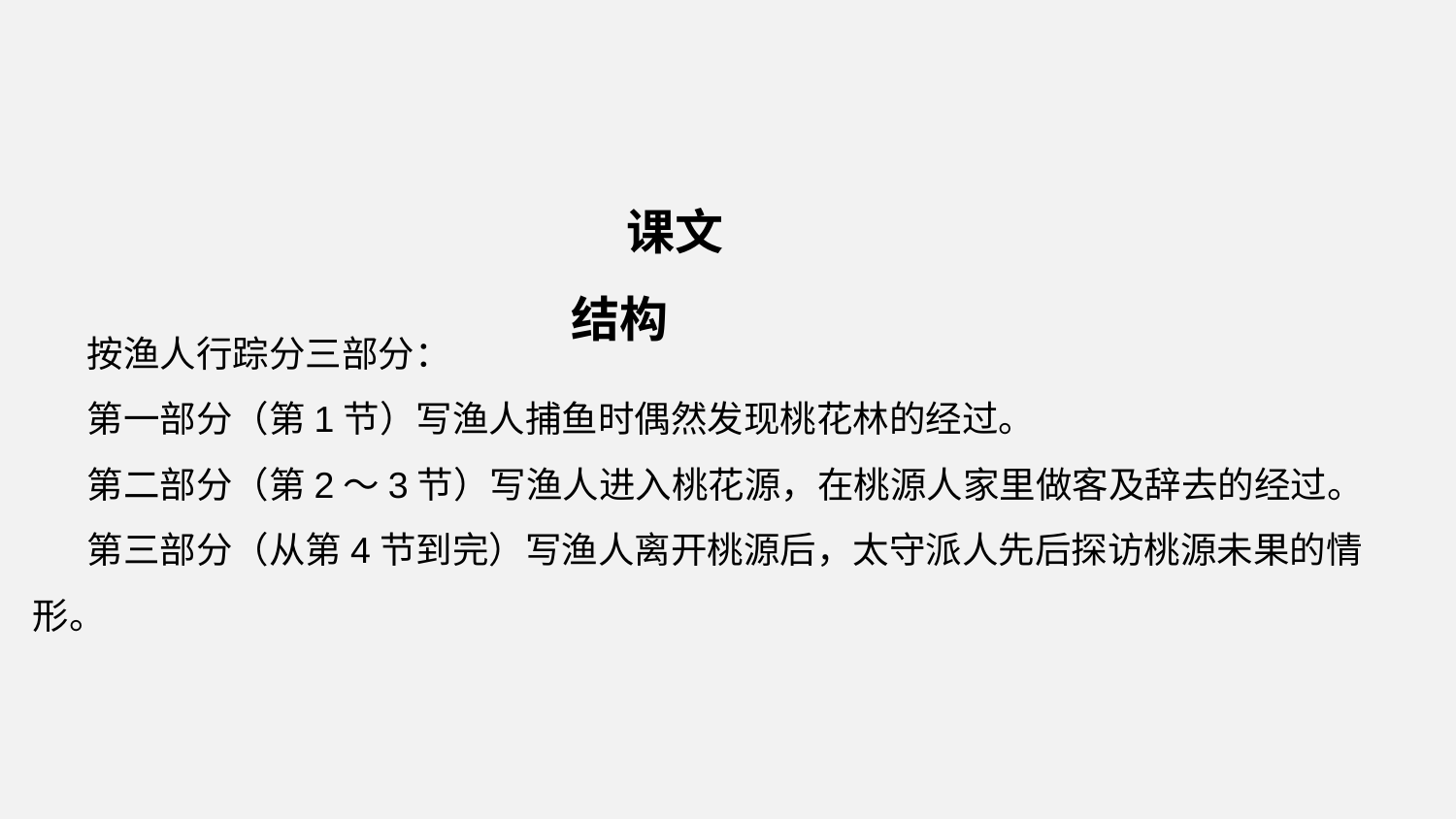

课文结构
按渔人行踪分三部分：
第一部分（第1节）写渔人捕鱼时偶然发现桃花林的经过。
第二部分（第2～3节）写渔人进入桃花源，在桃源人家里做客及辞去的经过。
第三部分（从第4节到完）写渔人离开桃源后，太守派人先后探访桃源未果的情形。